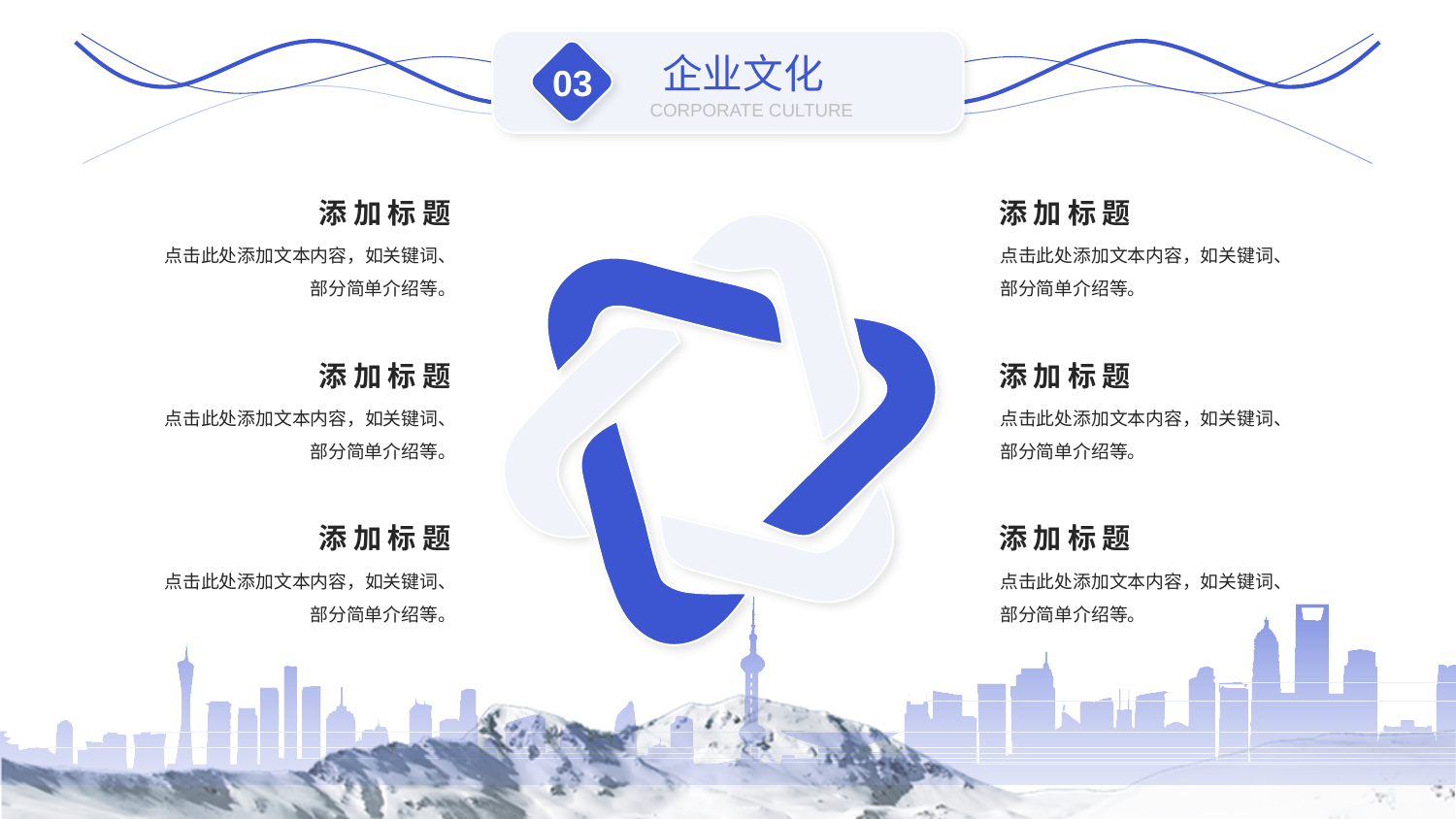

企业文化

03
CORPORATE CULTURE
添加标题
添加标题

点击此处添加文本内容，如关键词、部分简单介绍等。
点击此处添加文本内容，如关键词、部分简单介绍等。

添加标题
添加标题
点击此处添加文本内容，如关键词、部分简单介绍等。
点击此处添加文本内容，如关键词、部分简单介绍等。

添加标题
添加标题
点击此处添加文本内容，如关键词、部分简单介绍等。
点击此处添加文本内容，如关键词、部分简单介绍等。